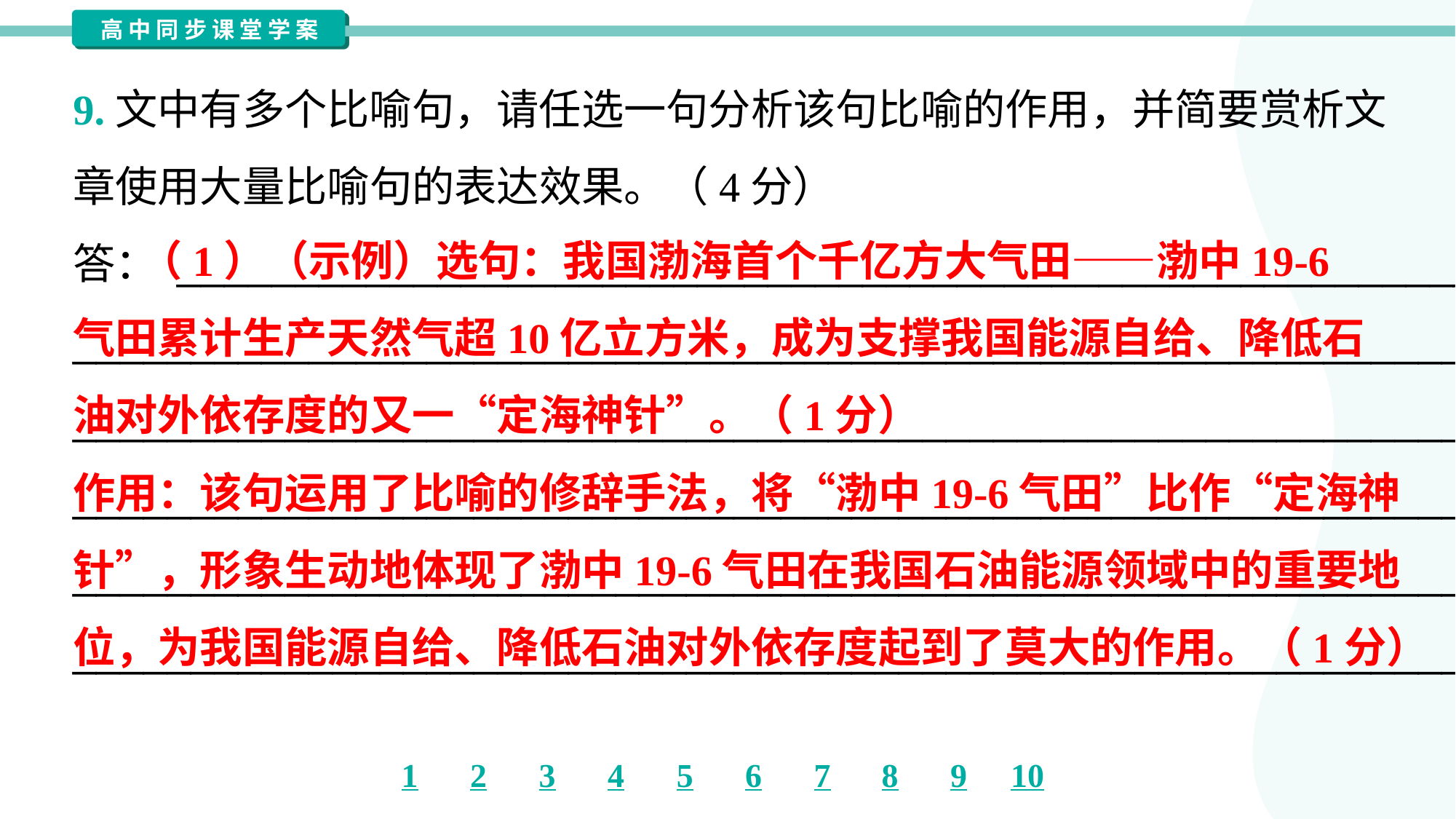

9.文中有多个比喻句，请任选一句分析该句比喻的作用，并简要赏析文
章使用大量比喻句的表达效果。（4分）
答： ________________________________________________________
_____________________________________________________________
_____________________________________________________________
_____________________________________________________________
_____________________________________________________________
_____________________________________________________________
      （1）（示例）选句：我国渤海首个千亿方大气田——渤中19-6
气田累计生产天然气超10亿立方米，成为支撑我国能源自给、降低石
油对外依存度的又一“定海神针”。（1分）
作用：该句运用了比喻的修辞手法，将“渤中19-6气田”比作“定海神
针”，形象生动地体现了渤中19-6气田在我国石油能源领域中的重要地
位，为我国能源自给、降低石油对外依存度起到了莫大的作用。（1分）